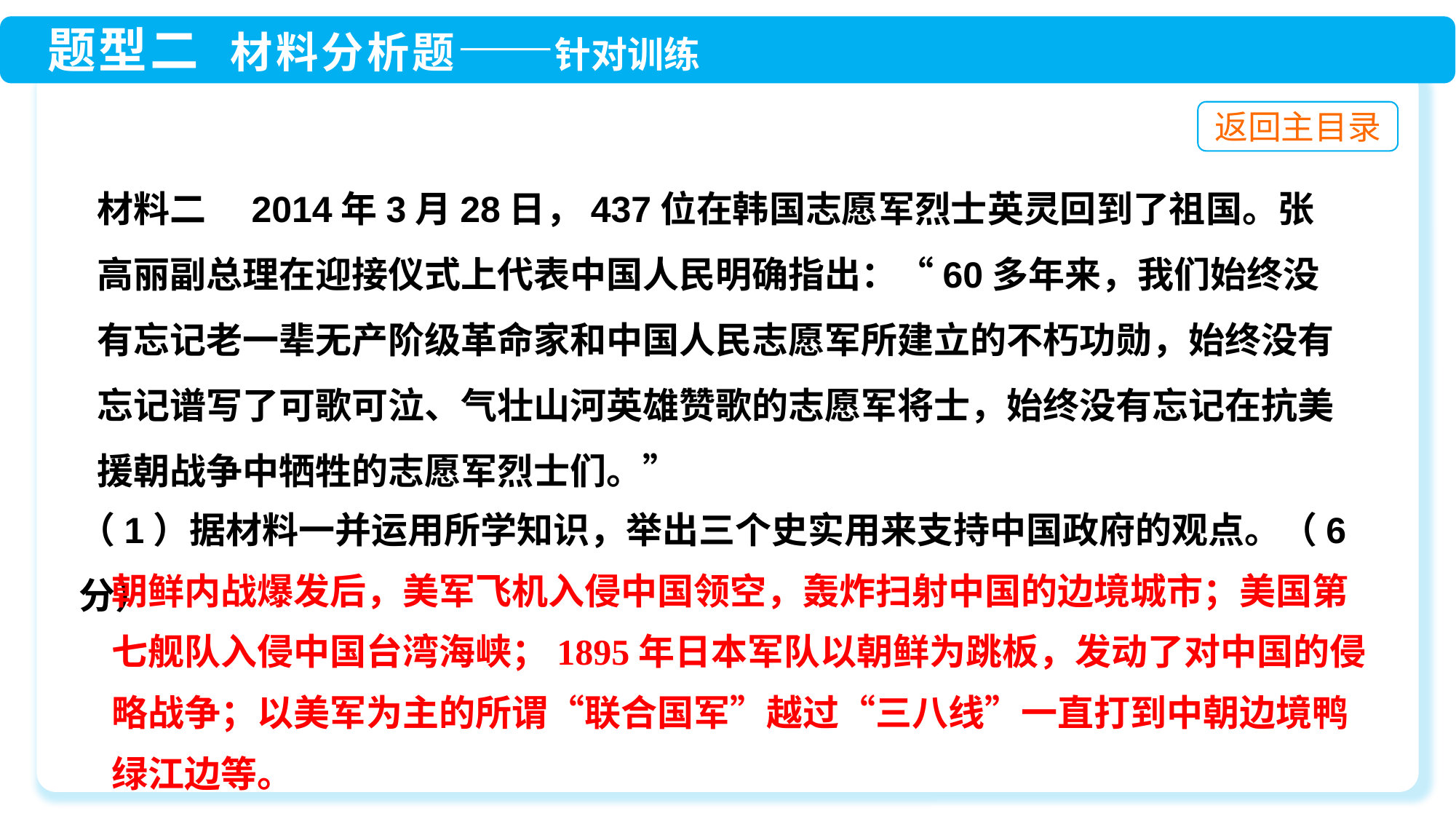

材料二　2014年3月28日，437位在韩国志愿军烈士英灵回到了祖国。张高丽副总理在迎接仪式上代表中国人民明确指出：“60多年来，我们始终没有忘记老一辈无产阶级革命家和中国人民志愿军所建立的不朽功勋，始终没有忘记谱写了可歌可泣、气壮山河英雄赞歌的志愿军将士，始终没有忘记在抗美援朝战争中牺牲的志愿军烈士们。”
（1）据材料一并运用所学知识，举出三个史实用来支持中国政府的观点。（6分）
朝鲜内战爆发后，美军飞机入侵中国领空，轰炸扫射中国的边境城市；美国第七舰队入侵中国台湾海峡；1895年日本军队以朝鲜为跳板，发动了对中国的侵略战争；以美军为主的所谓“联合国军”越过“三八线”一直打到中朝边境鸭绿江边等。